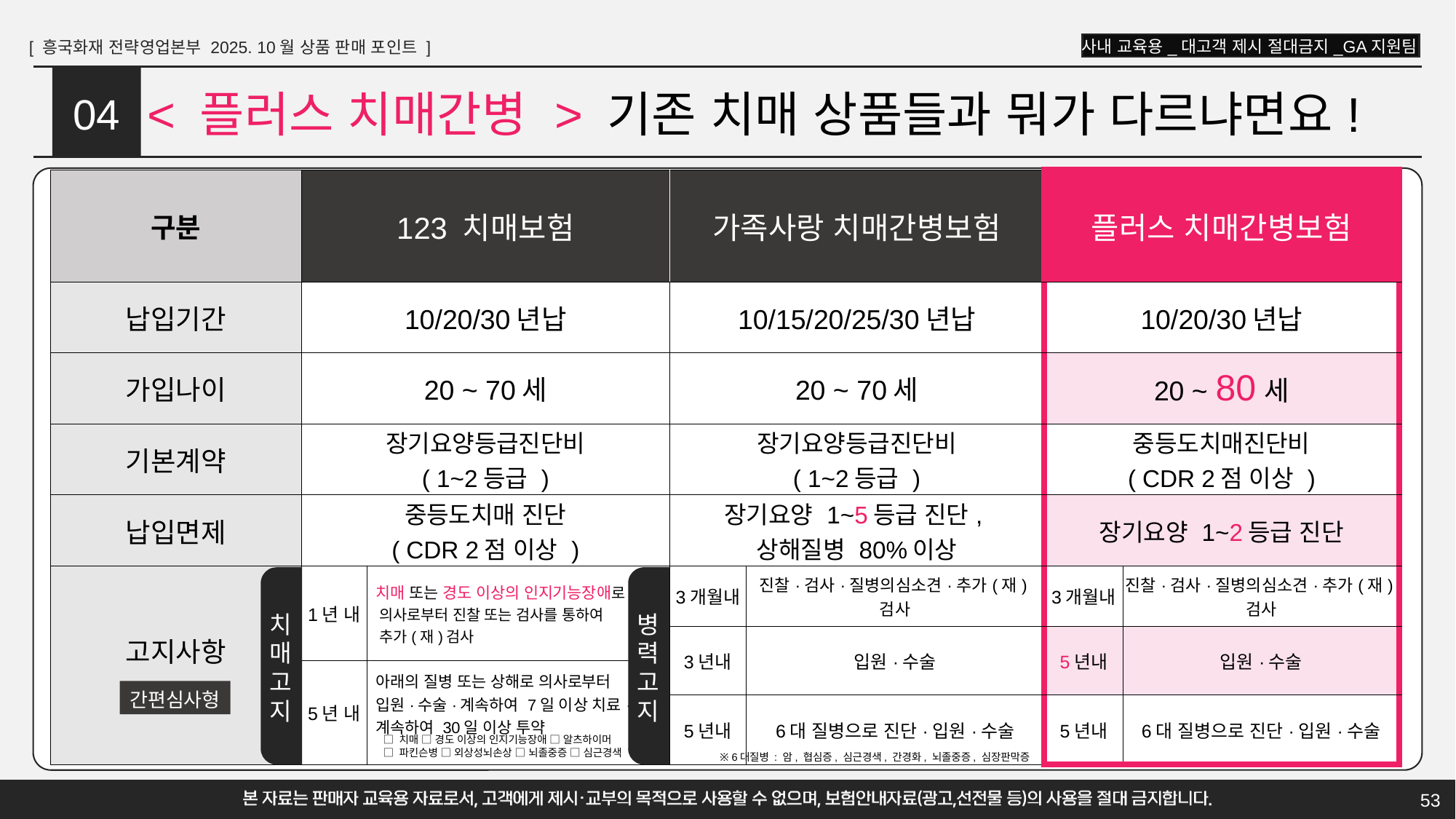

< 플러스 치매간병 > 기존 치매 상품들과 뭐가 다르냐면요!
04
| 구분 | 123 치매보험 |  | 가족사랑 치매간병보험 |  | 플러스 치매간병보험 |  |
| --- | --- | --- | --- | --- | --- | --- |
| 납입기간 | 10/20/30년납 |  | 10/15/20/25/30년납 |  | 10/20/30년납 |  |
| 가입나이 | 20 ~ 70세 |  | 20 ~ 70세 |  | 20 ~ 80세 |  |
| 기본계약 | 장기요양등급진단비 ( 1~2등급 ) |  | 장기요양등급진단비 ( 1~2등급 ) |  | 중등도치매진단비 ( CDR 2점 이상 ) |  |
| 납입면제 | 중등도치매 진단 ( CDR 2점 이상 ) |  | 장기요양 1~5등급 진단, 상해질병 80%이상 |  | 장기요양 1~2등급 진단 |  |
| 고지사항 | 1년 내 | 치매 또는 경도 이상의 인지기능장애로 의사로부터 진찰 또는 검사를 통하여 추가(재)검사 | 3개월내 | 진찰·검사·질병의심소견·추가(재)검사 | 3개월내 | 진찰·검사·질병의심소견·추가(재)검사 |
|  |  |  | 3년내 | 입원·수술 | 5년내 | 입원·수술 |
|  | 5년 내 | 아래의 질병 또는 상해로 의사로부터 입원·수술·계속하여 7일 이상 치료· 계속하여 30일 이상 투약 |  |  |  |  |
|  |  |  | 5년내 | 6대 질병으로 진단·입원·수술 | 5년내 | 6대 질병으로 진단·입원·수술 |
치
매
고
지
병
력
고
지

간편심사형
□ 치매 □ 경도 이상의 인지기능장애 □ 알츠하이머
□ 파킨슨병 □ 외상성뇌손상 □ 뇌졸중증 □ 심근경색
※ 6대질병 : 암, 협심증, 심근경색, 간경화, 뇌졸중증, 심장판막증
53